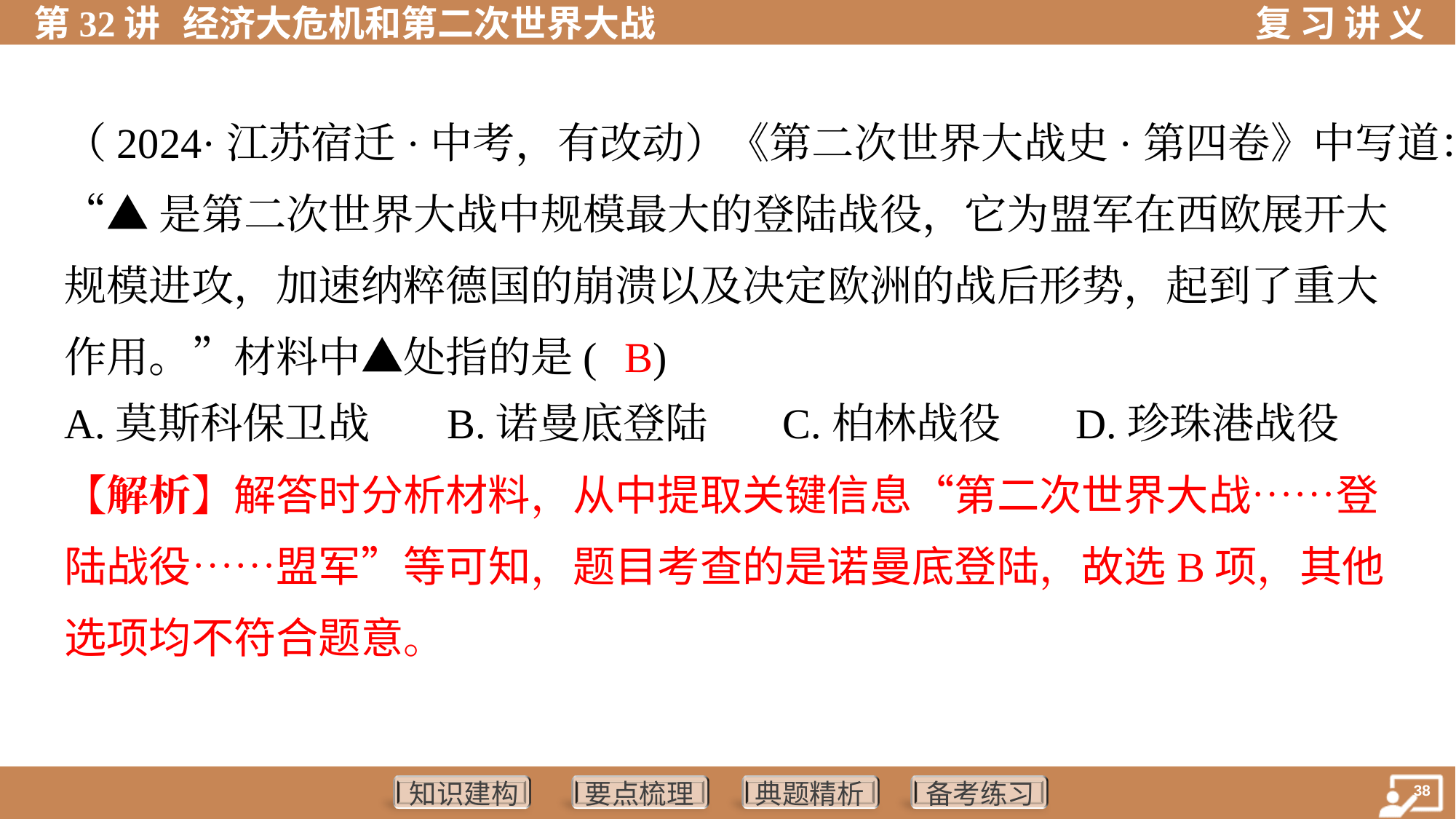

（2024·江苏宿迁·中考，有改动）《第二次世界大战史·第四卷》中写道：
“▲是第二次世界大战中规模最大的登陆战役，它为盟军在西欧展开大
规模进攻，加速纳粹德国的崩溃以及决定欧洲的战后形势，起到了重大
作用。”材料中▲处指的是(     )
    B
A.莫斯科保卫战	B.诺曼底登陆	C.柏林战役	D.珍珠港战役
【解析】解答时分析材料，从中提取关键信息“第二次世界大战……登
陆战役……盟军”等可知，题目考查的是诺曼底登陆，故选B项，其他
选项均不符合题意。